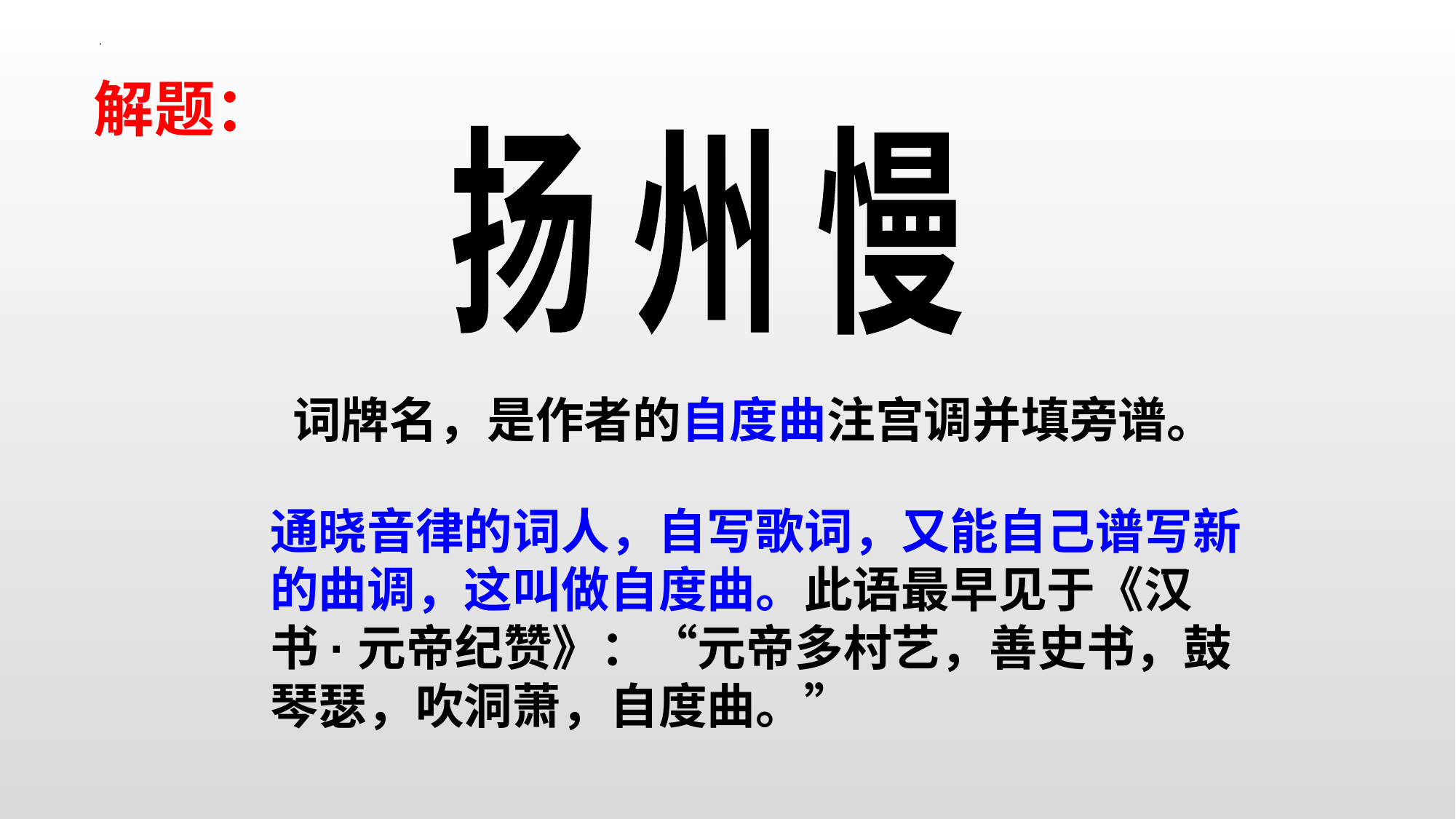

解题：
扬 州 慢
词牌名，是作者的自度曲注宫调并填旁谱。
通晓音律的词人，自写歌词，又能自己谱写新的曲调，这叫做自度曲。此语最早见于《汉书·元帝纪赞》：“元帝多村艺，善史书，鼓琴瑟，吹洞萧，自度曲。”